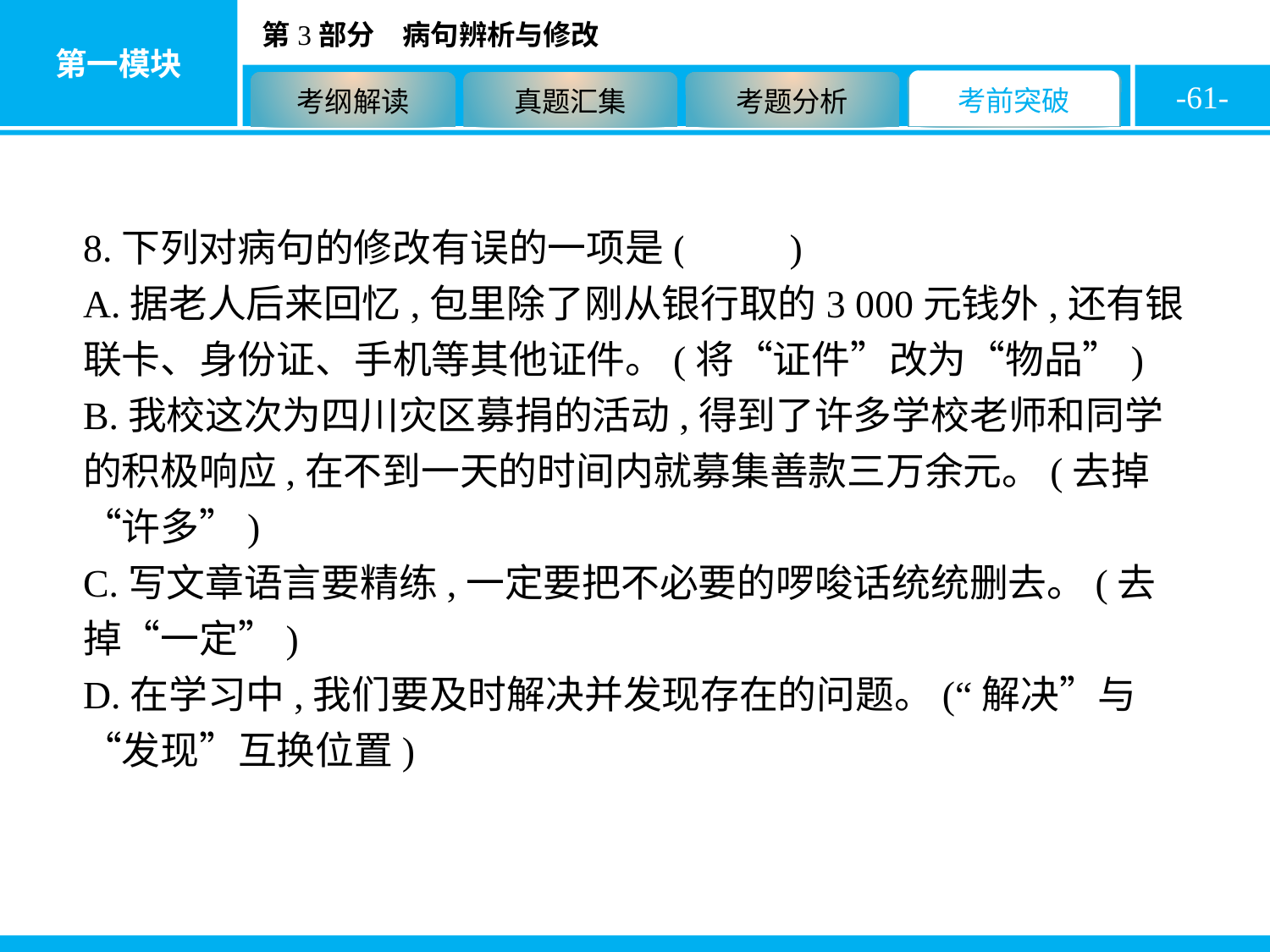

-61-
8.下列对病句的修改有误的一项是(    C    )
A.据老人后来回忆,包里除了刚从银行取的3 000元钱外,还有银联卡、身份证、手机等其他证件。(将“证件”改为“物品”)
B.我校这次为四川灾区募捐的活动,得到了许多学校老师和同学的积极响应,在不到一天的时间内就募集善款三万余元。(去掉“许多”)
C.写文章语言要精练,一定要把不必要的啰唆话统统删去。(去掉“一定”)
D.在学习中,我们要及时解决并发现存在的问题。(“解决”与“发现”互换位置)